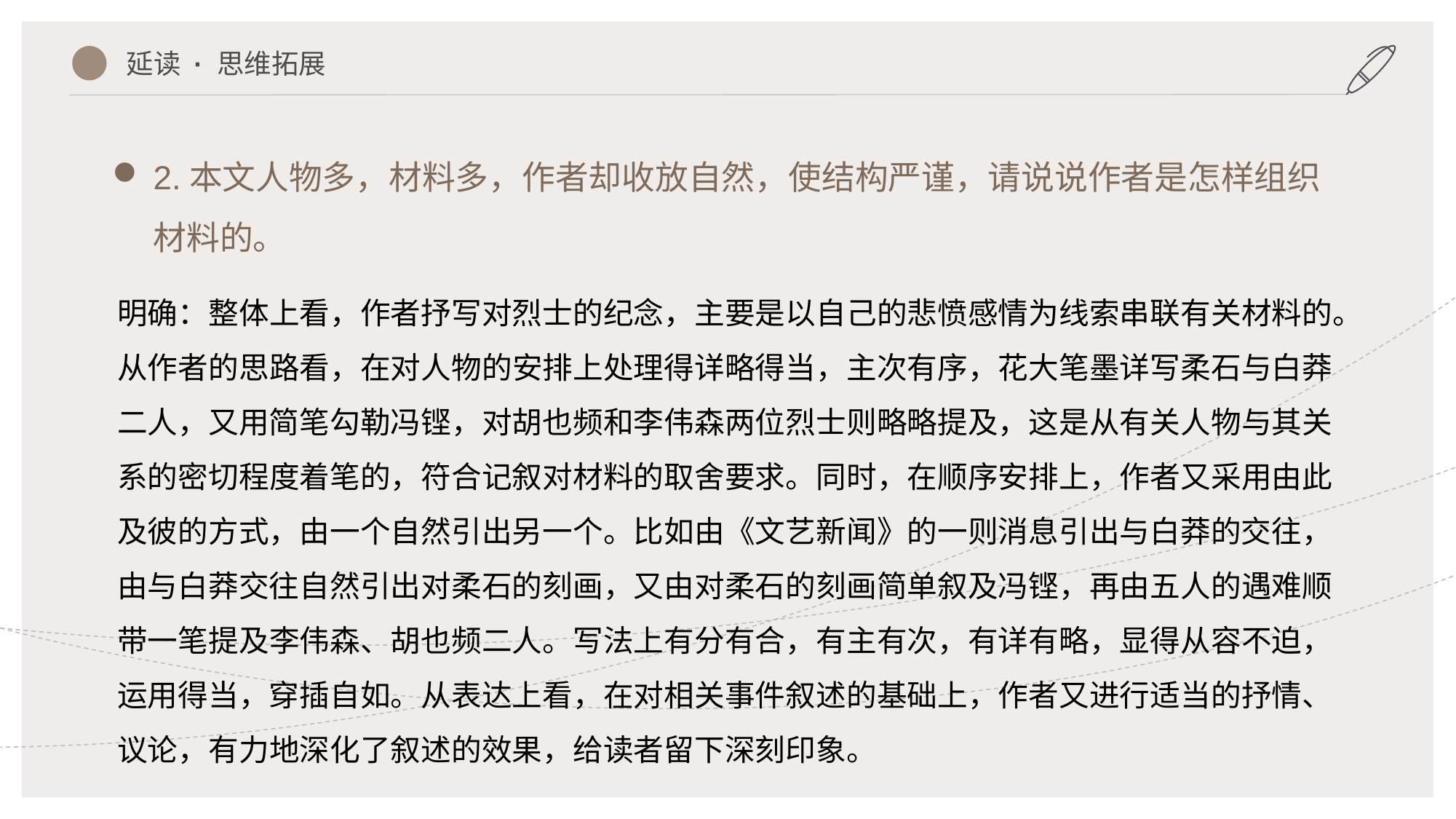

延读 · 思维拓展

2.本文人物多，材料多，作者却收放自然，使结构严谨，请说说作者是怎样组织材料的。
明确：整体上看，作者抒写对烈士的纪念，主要是以自己的悲愤感情为线索串联有关材料的。从作者的思路看，在对人物的安排上处理得详略得当，主次有序，花大笔墨详写柔石与白莽二人，又用简笔勾勒冯铿，对胡也频和李伟森两位烈士则略略提及，这是从有关人物与其关系的密切程度着笔的，符合记叙对材料的取舍要求。同时，在顺序安排上，作者又采用由此及彼的方式，由一个自然引出另一个。比如由《文艺新闻》的一则消息引出与白莽的交往，由与白莽交往自然引出对柔石的刻画，又由对柔石的刻画简单叙及冯铿，再由五人的遇难顺带一笔提及李伟森、胡也频二人。写法上有分有合，有主有次，有详有略，显得从容不迫，运用得当，穿插自如。从表达上看，在对相关事件叙述的基础上，作者又进行适当的抒情、议论，有力地深化了叙述的效果，给读者留下深刻印象。